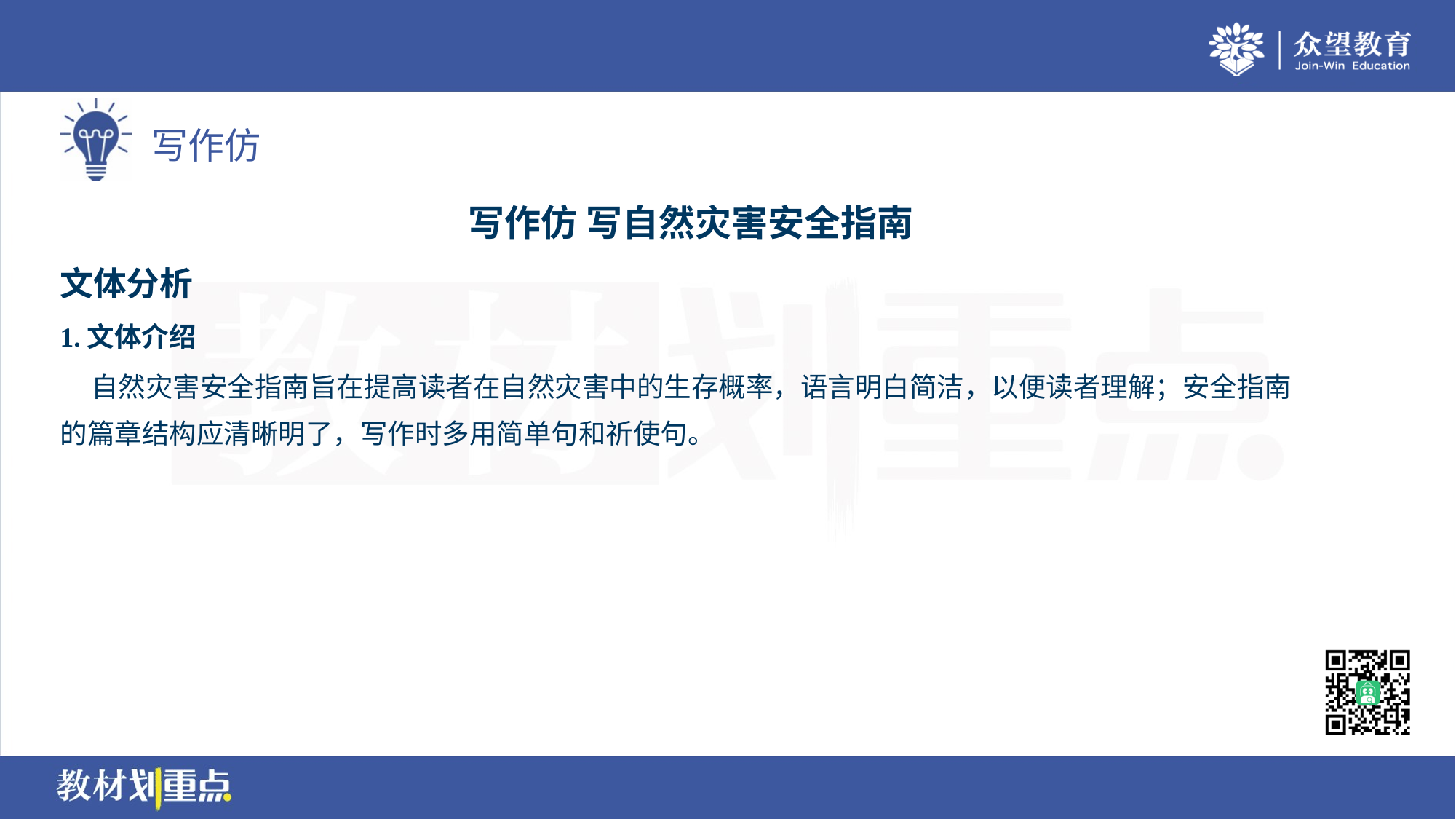

写作仿 写自然灾害安全指南
文体分析
1.文体介绍
    自然灾害安全指南旨在提高读者在自然灾害中的生存概率，语言明白简洁，以便读者理解；安全指南
的篇章结构应清晰明了，写作时多用简单句和祈使句。